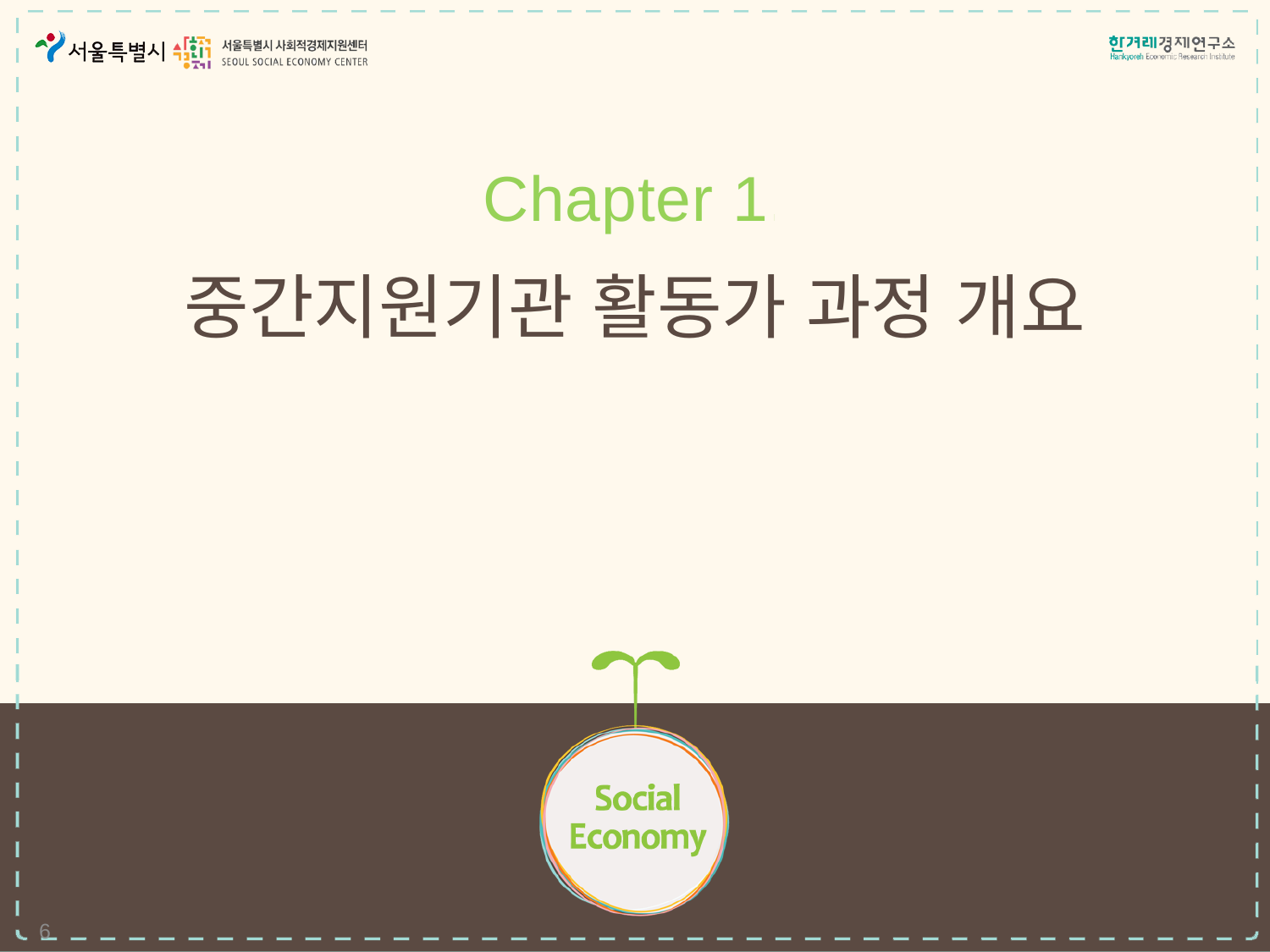

Chapter 1.
# 중간지원기관 활동가 과정 개요
6